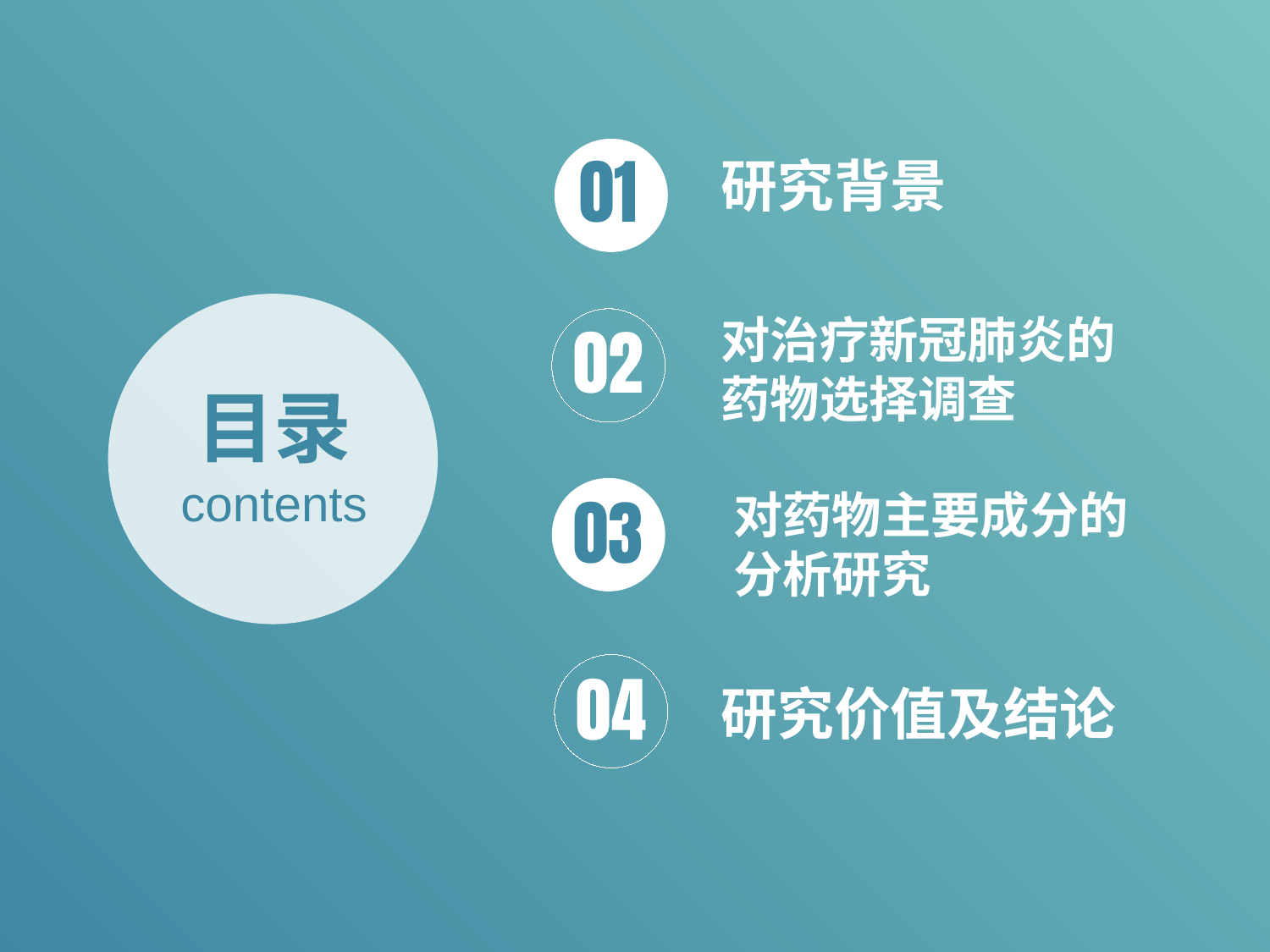

研究背景
01
对治疗新冠肺炎的药物选择调查

02

03
研究价值及结论

目录
contents
对药物主要成分的分析研究

04